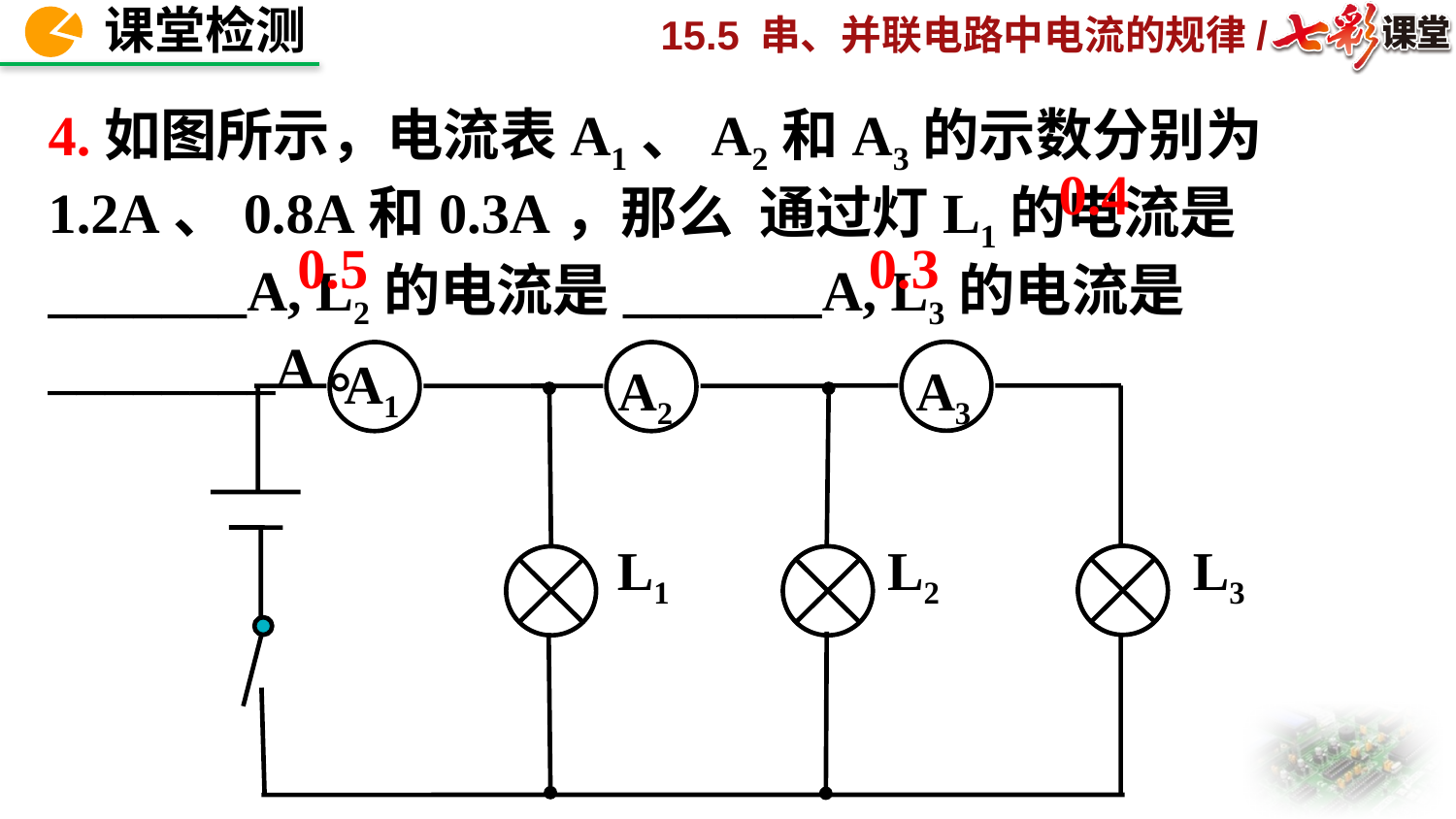

4.如图所示，电流表A1、A2和A3的示数分别为1.2A、0.8A和0.3A，那么  通过灯L1的电流是_______A, L2的电流是_______A, L3的电流是________A。
0.4
0.3
0.5

A3

A1

A2

L1
L2
L3